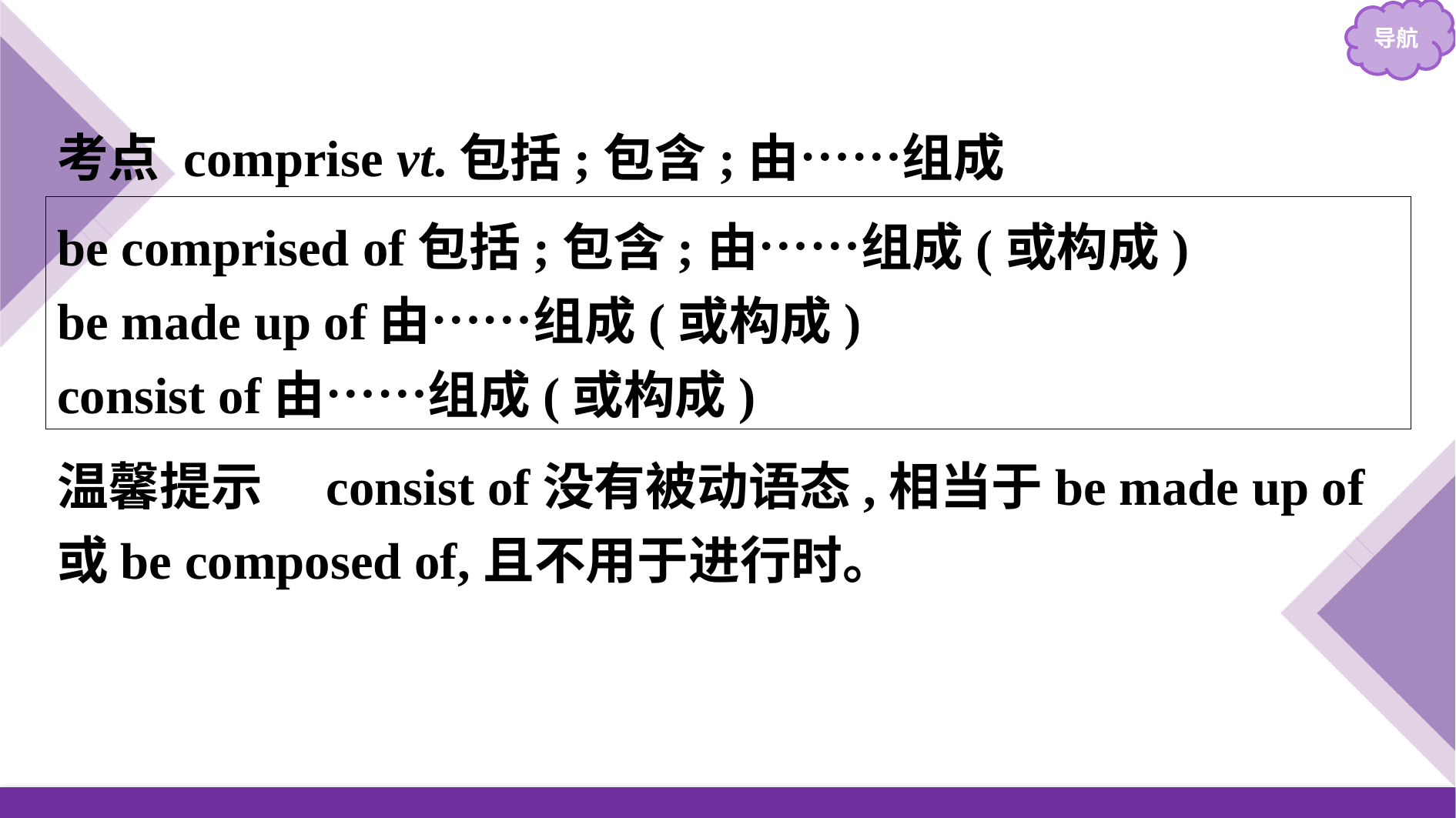

考点 comprise vt.包括;包含;由……组成
be comprised of包括;包含;由……组成(或构成)
be made up of由……组成(或构成)
consist of由……组成(或构成)
温馨提示　consist of没有被动语态,相当于be made up of或be composed of,且不用于进行时。